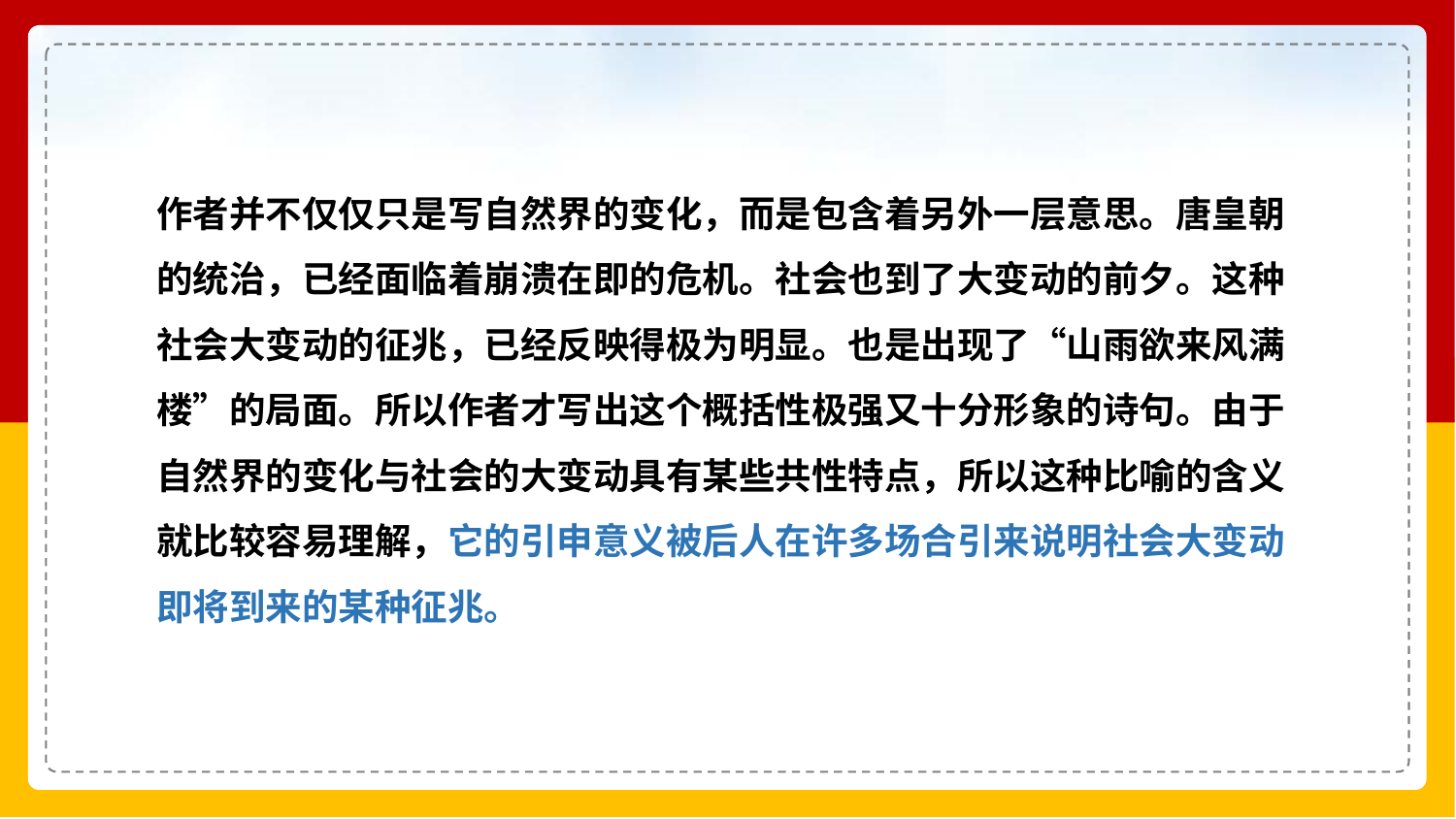

作者并不仅仅只是写自然界的变化，而是包含着另外一层意思。唐皇朝的统治，已经面临着崩溃在即的危机。社会也到了大变动的前夕。这种社会大变动的征兆，已经反映得极为明显。也是出现了“山雨欲来风满楼”的局面。所以作者才写出这个概括性极强又十分形象的诗句。由于自然界的变化与社会的大变动具有某些共性特点，所以这种比喻的含义就比较容易理解，它的引申意义被后人在许多场合引来说明社会大变动即将到来的某种征兆。